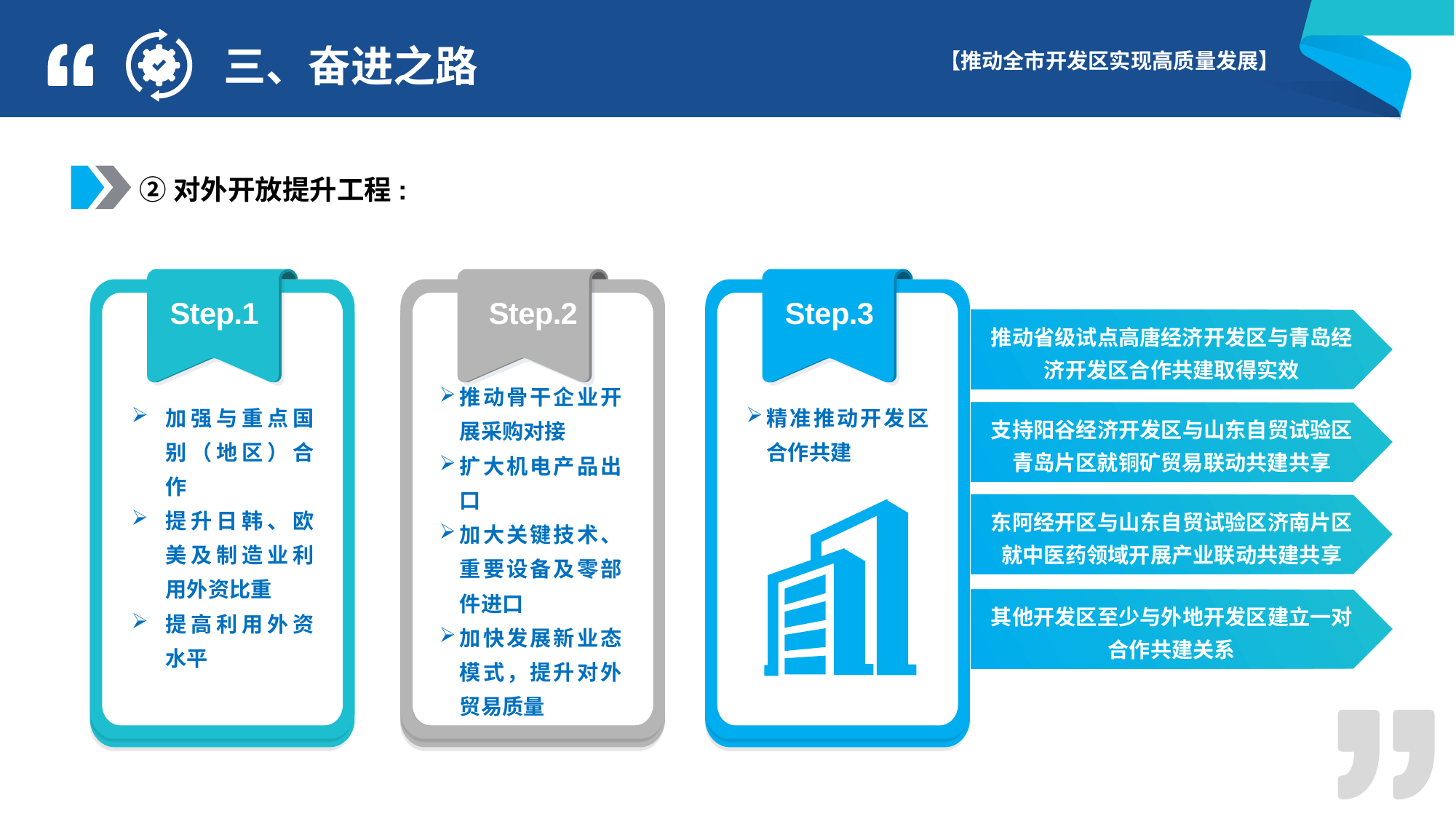

三、奋进之路

②对外开放提升工程:

Step.1
Step.2
Step.3
推动省级试点高唐经济开发区与青岛经济开发区合作共建取得实效
推动骨干企业开展采购对接
扩大机电产品出口
加大关键技术、重要设备及零部件进口
加快发展新业态模式，提升对外贸易质量
加强与重点国别（地区）合作
提升日韩、欧美及制造业利用外资比重
提高利用外资水平
精准推动开发区合作共建
支持阳谷经济开发区与山东自贸试验区青岛片区就铜矿贸易联动共建共享
东阿经开区与山东自贸试验区济南片区就中医药领域开展产业联动共建共享

其他开发区至少与外地开发区建立一对合作共建关系